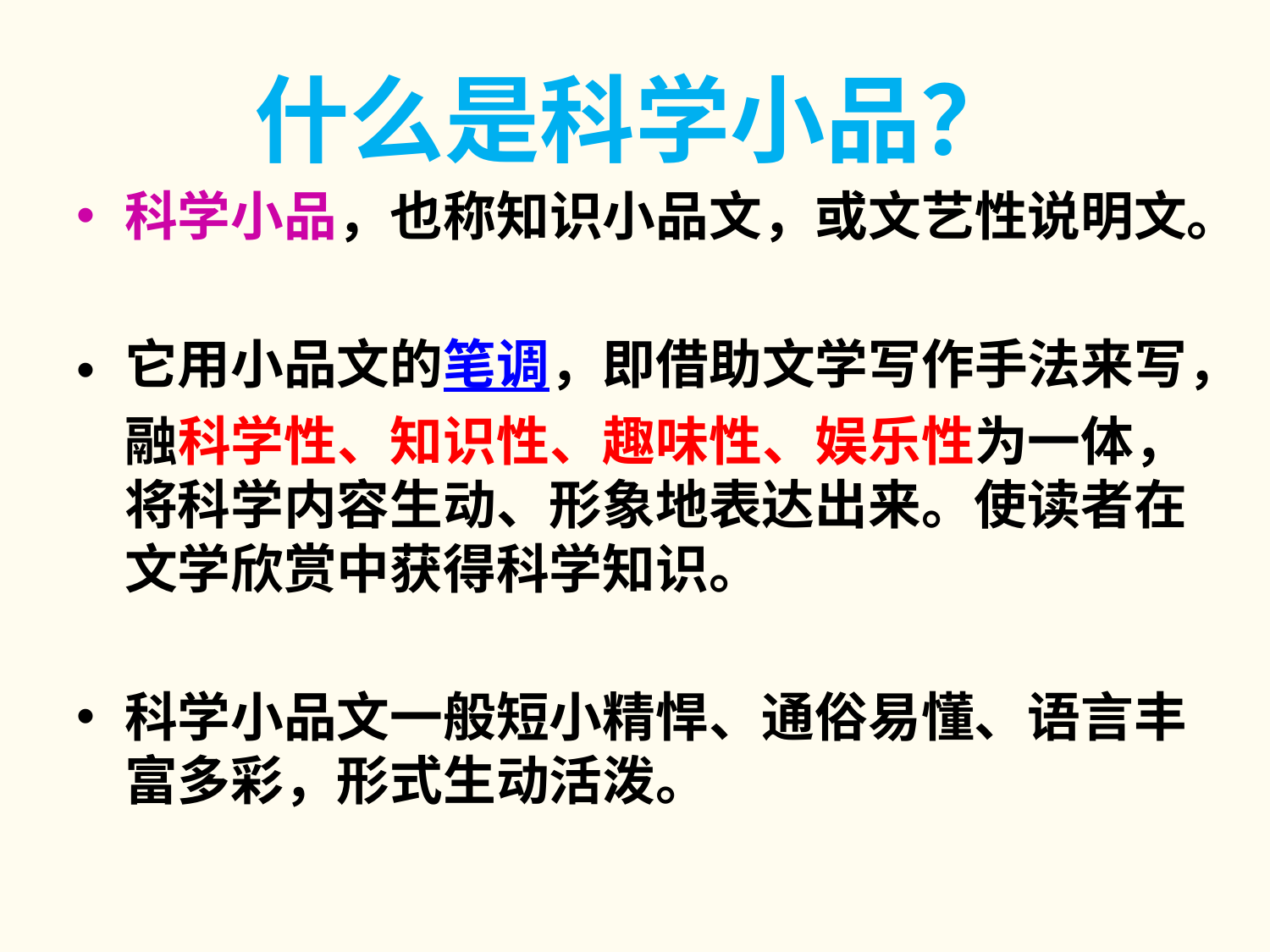

# 什么是科学小品？
科学小品，也称知识小品文，或文艺性说明文。

它用小品文的笔调，即借助文学写作手法来写，融科学性、知识性、趣味性、娱乐性为一体，将科学内容生动、形象地表达出来。使读者在文学欣赏中获得科学知识。

科学小品文一般短小精悍、通俗易懂、语言丰富多彩，形式生动活泼。